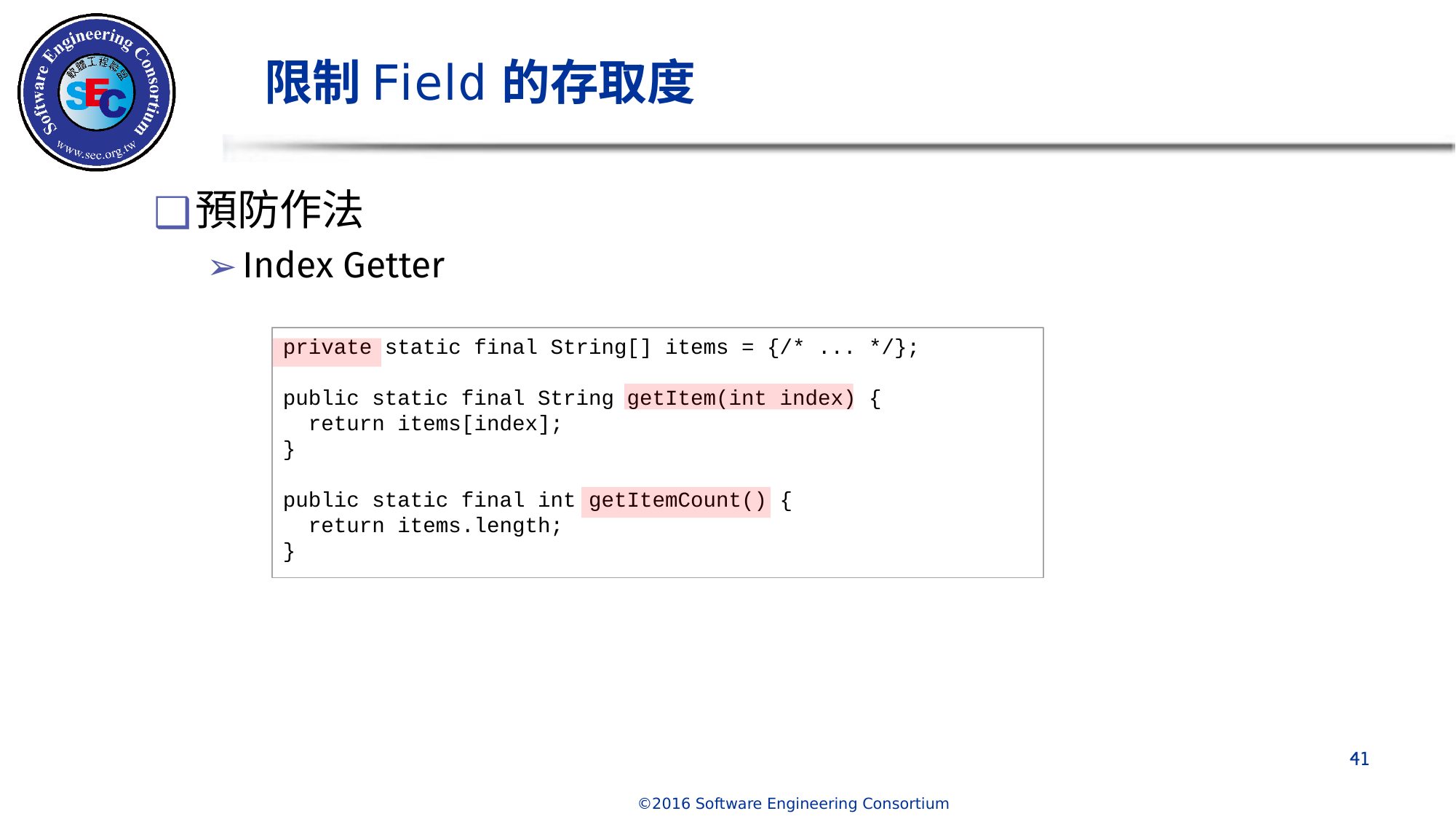

# 限制Field的存取度
預防作法
Index Getter
private static final String[] items = {/* ... */};

public static final String getItem(int index) {
  return items[index];
}

public static final int getItemCount() {
  return items.length;
}

41